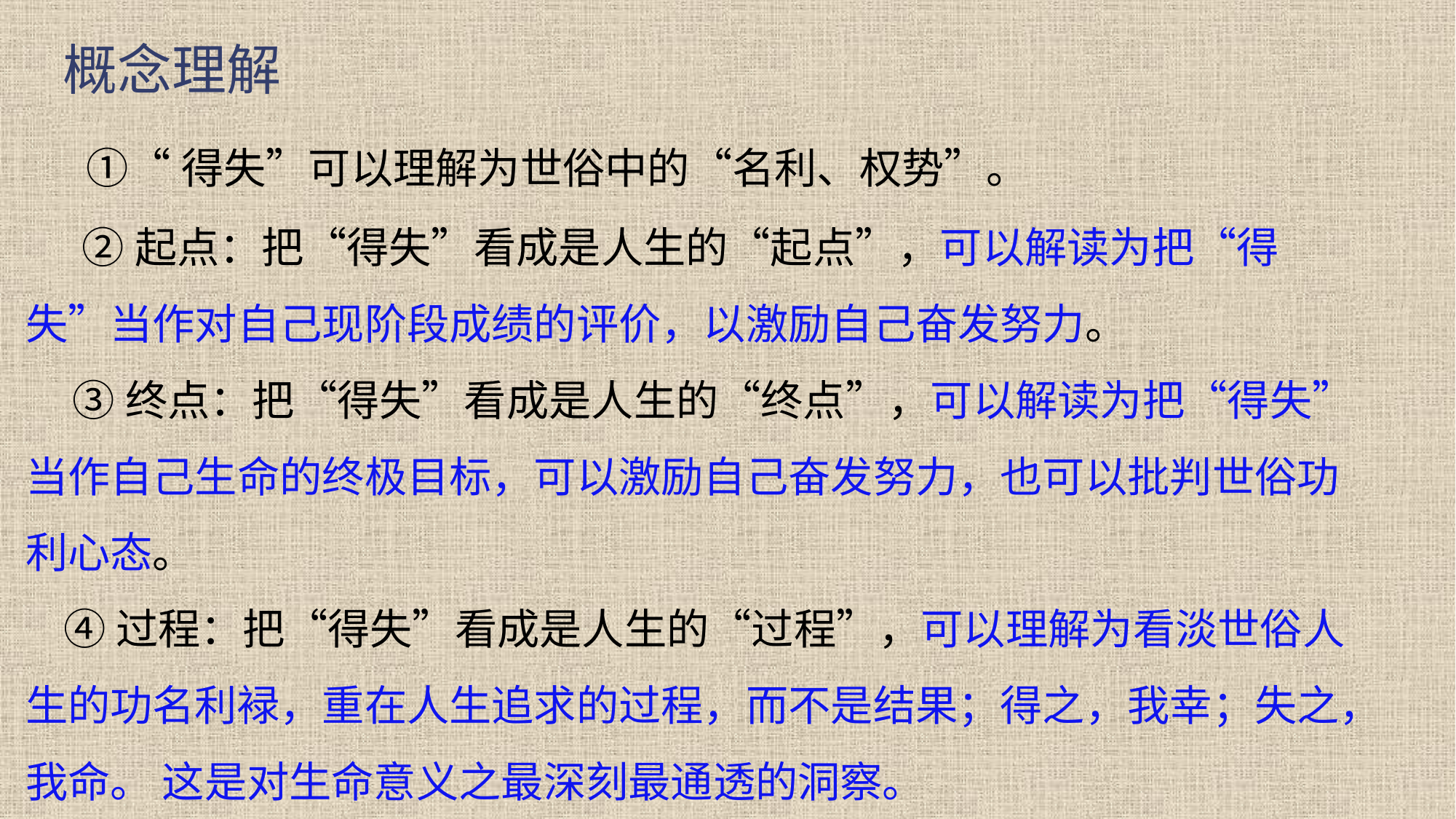

概念理解
     ①“得失”可以理解为世俗中的“名利、权势”。
      ②起点：把“得失”看成是人生的“起点”，可以解读为把“得失”当作对自己现阶段成绩的评价，以激励自己奋发努力。
     ③终点：把“得失”看成是人生的“终点”，可以解读为把“得失”当作自己生命的终极目标，可以激励自己奋发努力，也可以批判世俗功利心态。
    ④过程：把“得失”看成是人生的“过程”，可以理解为看淡世俗人生的功名利䘵，重在人生追求的过程，而不是结果；得之，我幸；失之，我命。 这是对生命意义之最深刻最通透的洞察。
80